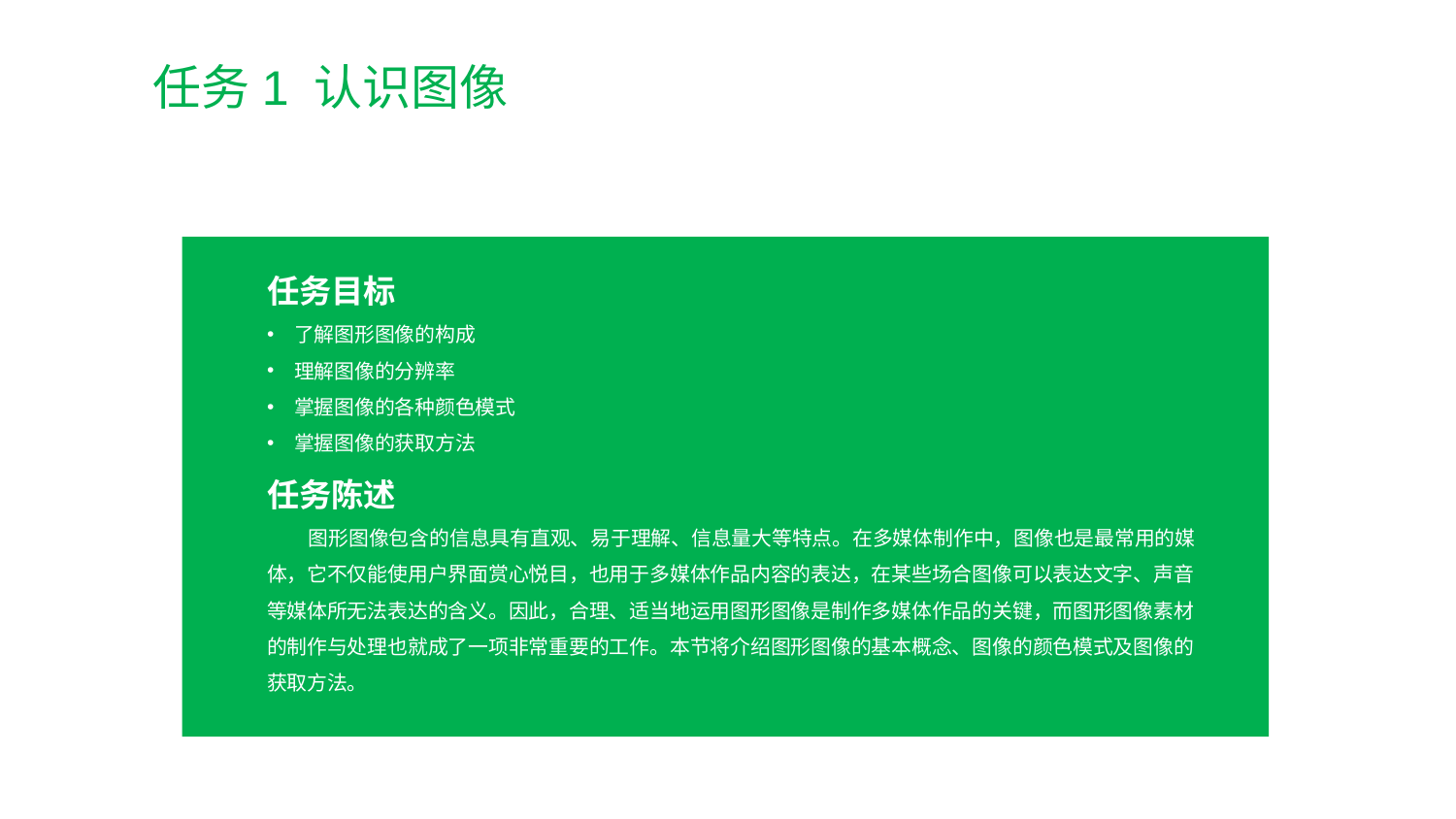

任务1 认识图像

任务目标
了解图形图像的构成
理解图像的分辨率
掌握图像的各种颜色模式
掌握图像的获取方法
任务陈述
        图形图像包含的信息具有直观、易于理解、信息量大等特点。在多媒体制作中，图像也是最常用的媒体，它不仅能使用户界面赏心悦目，也用于多媒体作品内容的表达，在某些场合图像可以表达文字、声音等媒体所无法表达的含义。因此，合理、适当地运用图形图像是制作多媒体作品的关键，而图形图像素材的制作与处理也就成了一项非常重要的工作。本节将介绍图形图像的基本概念、图像的颜色模式及图像的获取方法。